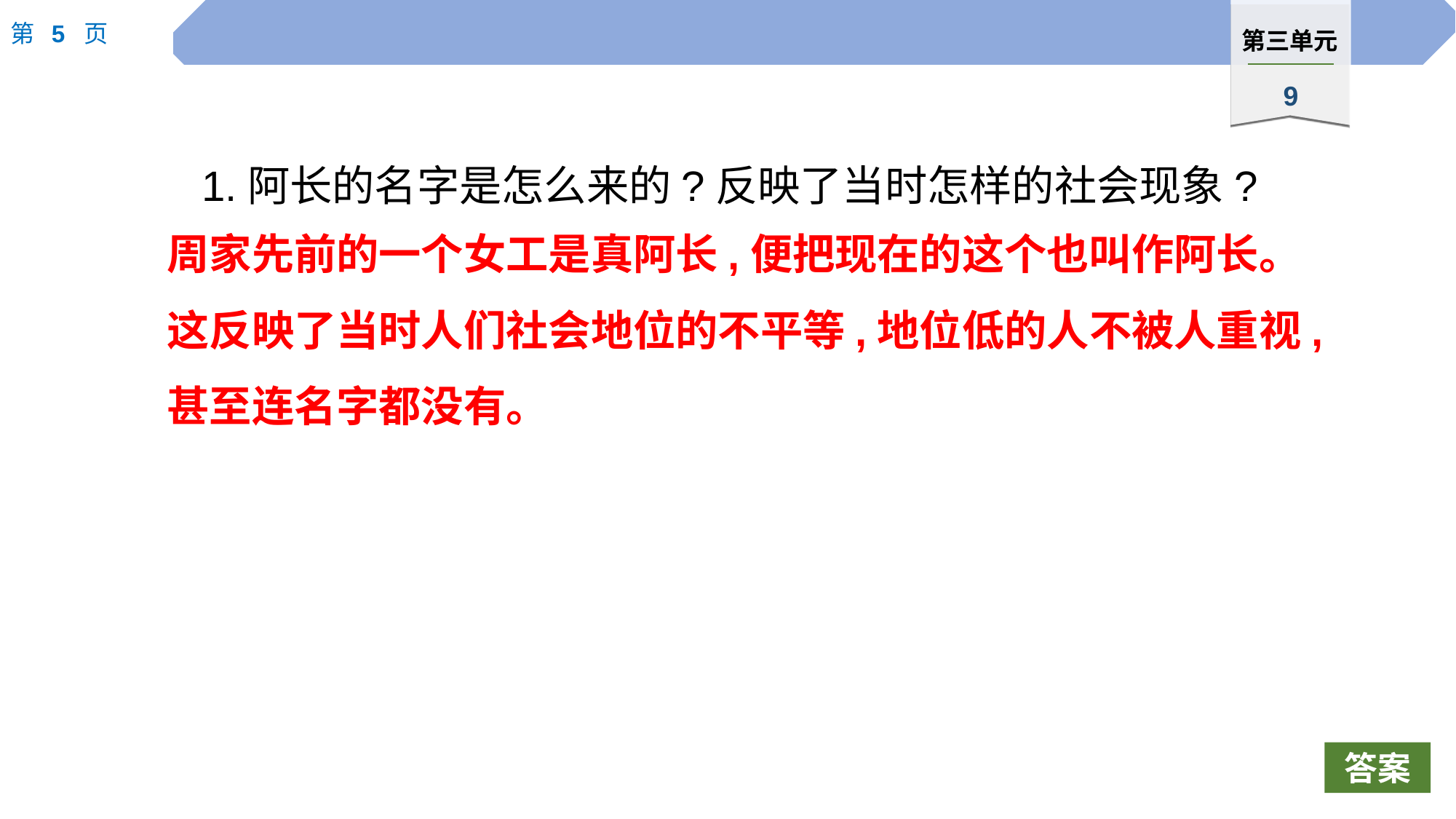

1.阿长的名字是怎么来的?反映了当时怎样的社会现象?
周家先前的一个女工是真阿长,便把现在的这个也叫作阿长。这反映了当时人们社会地位的不平等,地位低的人不被人重视,甚至连名字都没有。
答案